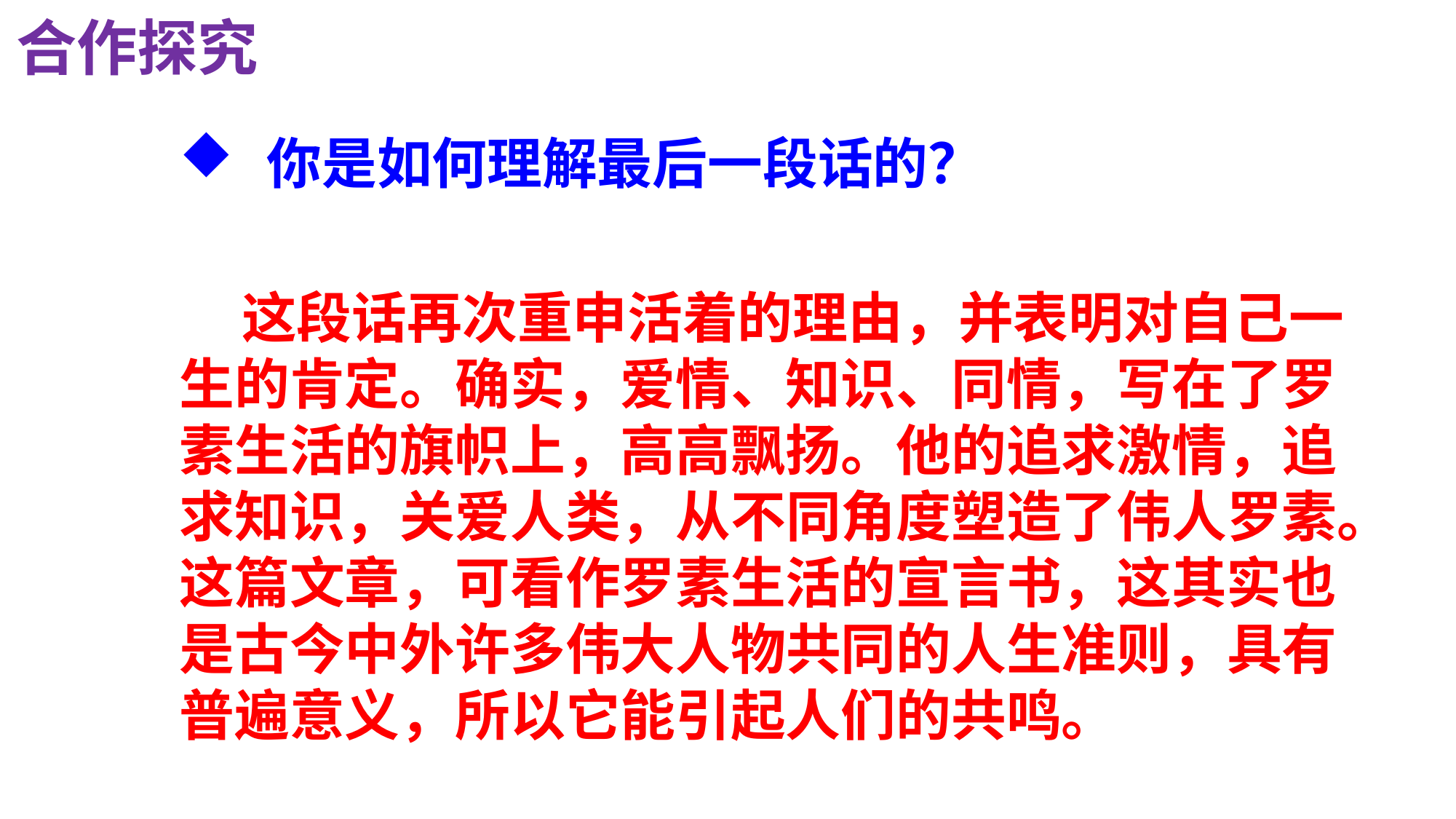

合作探究
# 你是如何理解最后一段话的？

    这段话再次重申活着的理由，并表明对自己一生的肯定。确实，爱情、知识、同情，写在了罗素生活的旗帜上，高高飘扬。他的追求激情，追求知识，关爱人类，从不同角度塑造了伟人罗素。这篇文章，可看作罗素生活的宣言书，这其实也是古今中外许多伟大人物共同的人生准则，具有普遍意义，所以它能引起人们的共鸣。